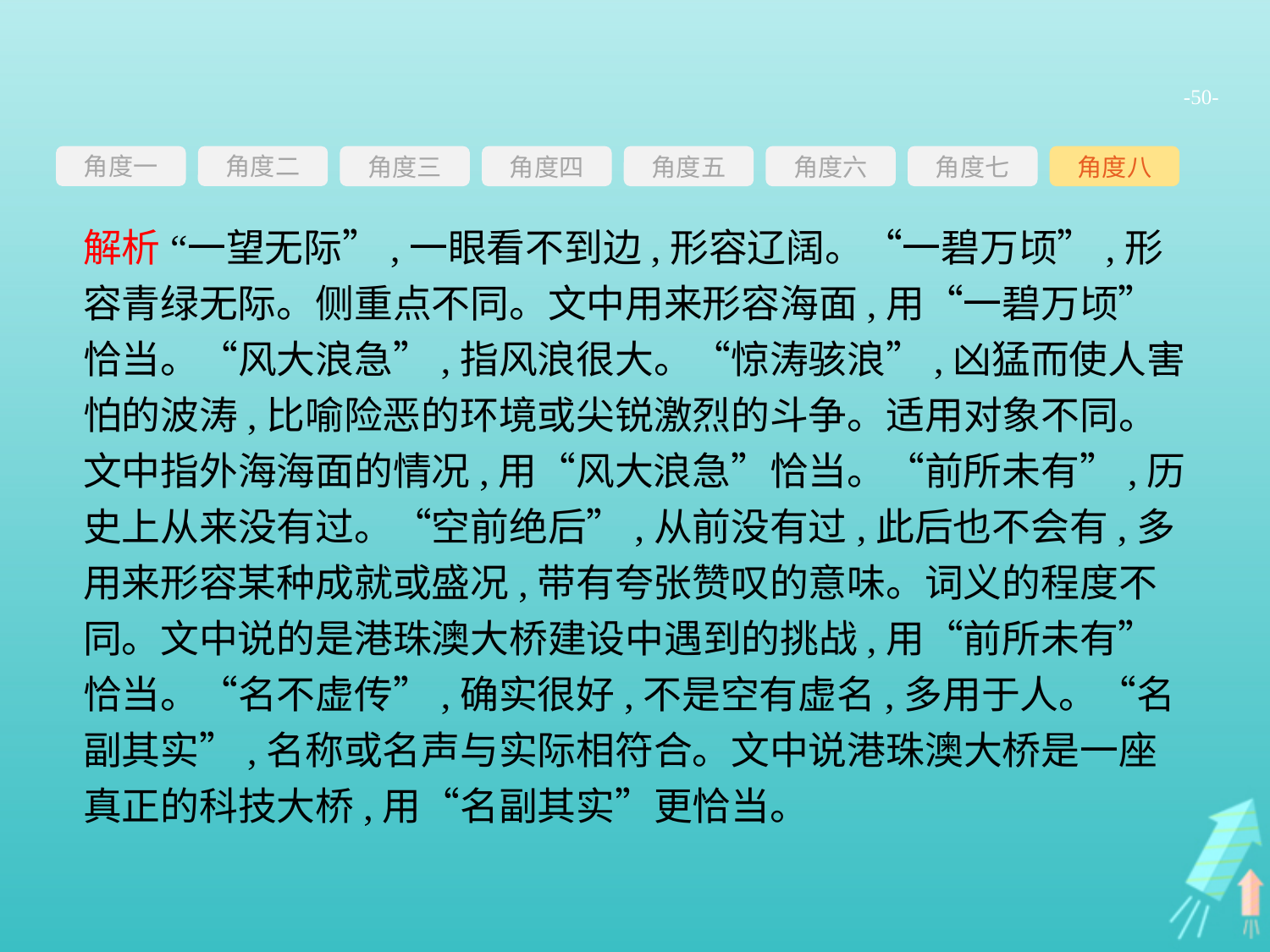

-50-
角度一
角度三
角度四
角度五
角度六
角度七
角度八
角度二
解析 “一望无际”,一眼看不到边,形容辽阔。“一碧万顷”,形容青绿无际。侧重点不同。文中用来形容海面,用“一碧万顷”恰当。“风大浪急”,指风浪很大。“惊涛骇浪”,凶猛而使人害怕的波涛,比喻险恶的环境或尖锐激烈的斗争。适用对象不同。文中指外海海面的情况,用“风大浪急”恰当。“前所未有”,历史上从来没有过。“空前绝后”,从前没有过,此后也不会有,多用来形容某种成就或盛况,带有夸张赞叹的意味。词义的程度不同。文中说的是港珠澳大桥建设中遇到的挑战,用“前所未有”恰当。“名不虚传”,确实很好,不是空有虚名,多用于人。“名副其实”,名称或名声与实际相符合。文中说港珠澳大桥是一座真正的科技大桥,用“名副其实”更恰当。